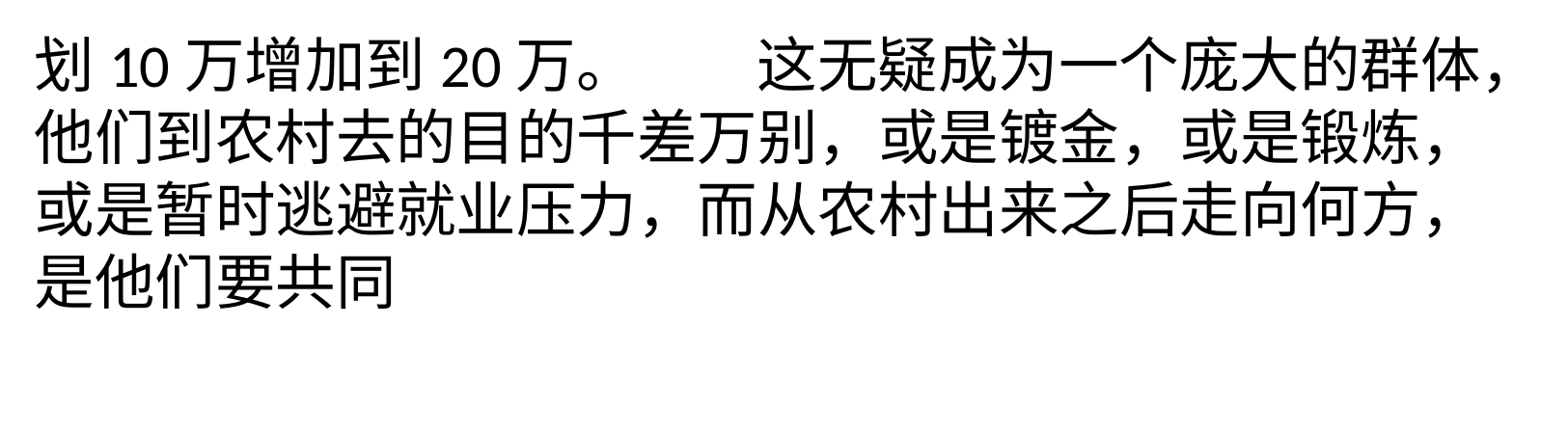

划10万增加到20万。　　这无疑成为一个庞大的群体，他们到农村去的目的千差万别，或是镀金，或是锻炼，或是暂时逃避就业压力，而从农村出来之后走向何方，是他们要共同